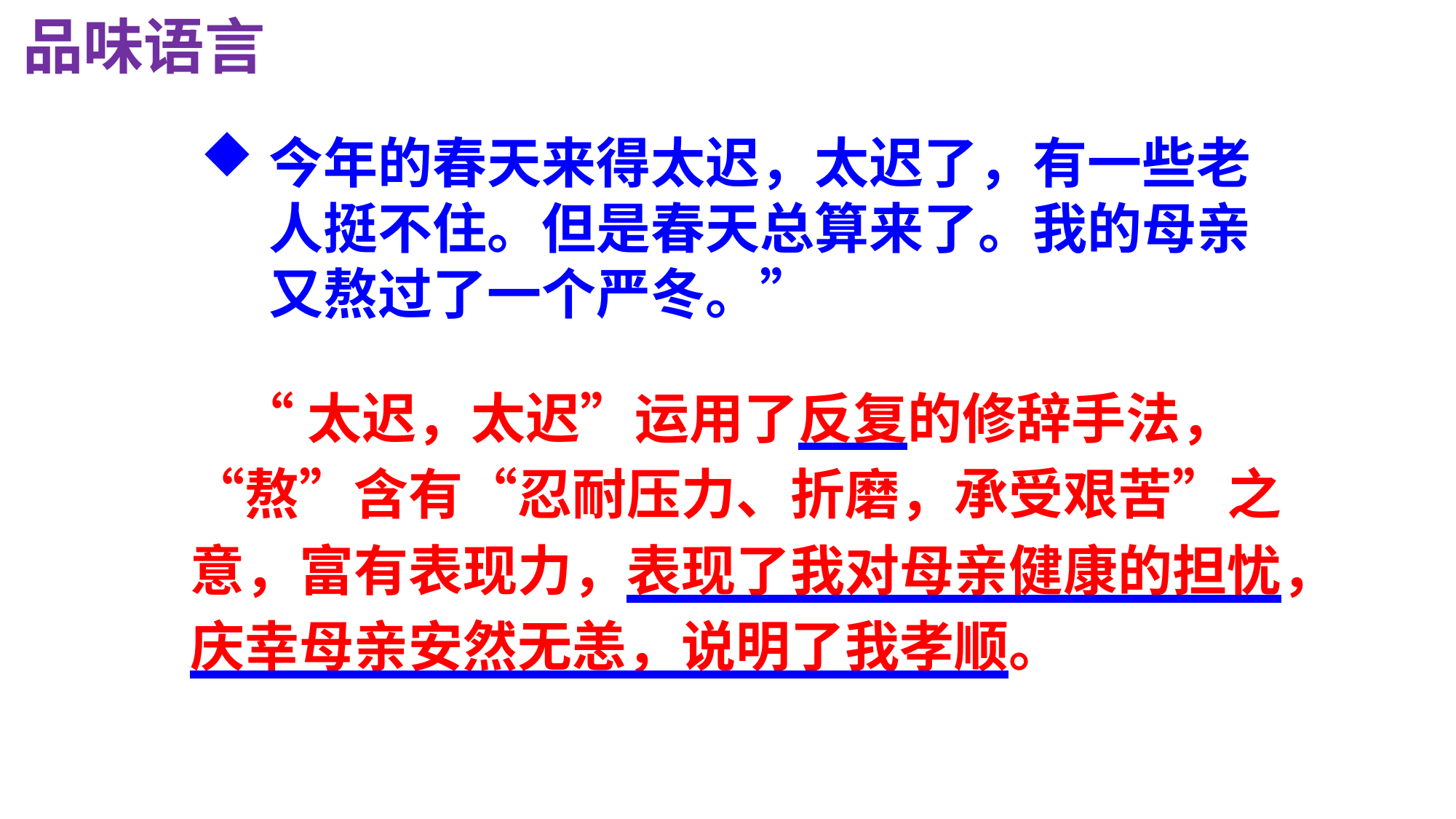

品味语言
今年的春天来得太迟，太迟了，有一些老人挺不住。但是春天总算来了。我的母亲又熬过了一个严冬。”
    “太迟，太迟”运用了反复的修辞手法，“熬”含有“忍耐压力、折磨，承受艰苦”之意，富有表现力，表现了我对母亲健康的担忧，庆幸母亲安然无恙，说明了我孝顺。